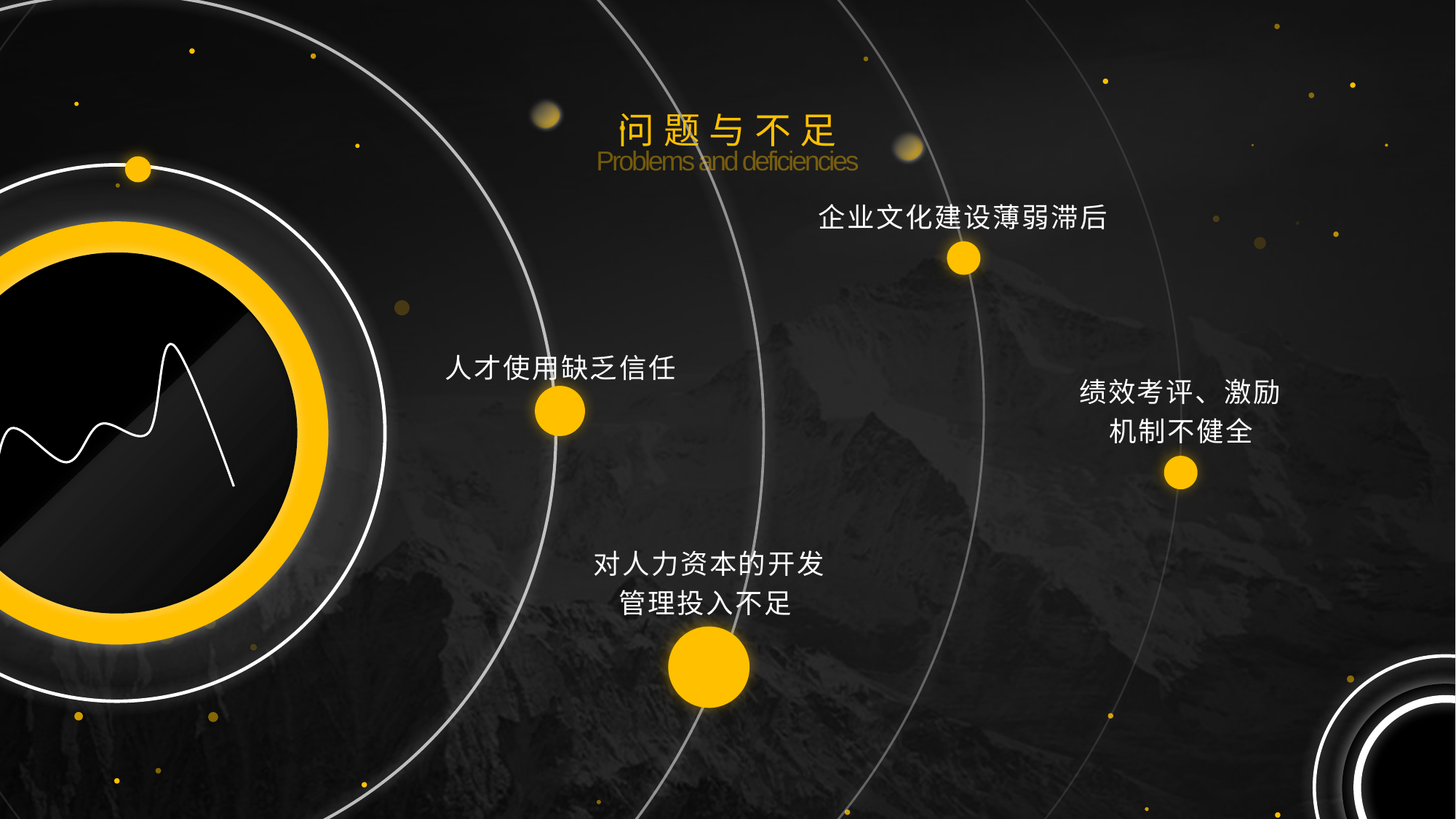

问题与不足

Problems and deficiencies

企业文化建设薄弱滞后

人才使用缺乏信任

绩效考评、激励机制不健全

对人力资本的开发管理投入不足